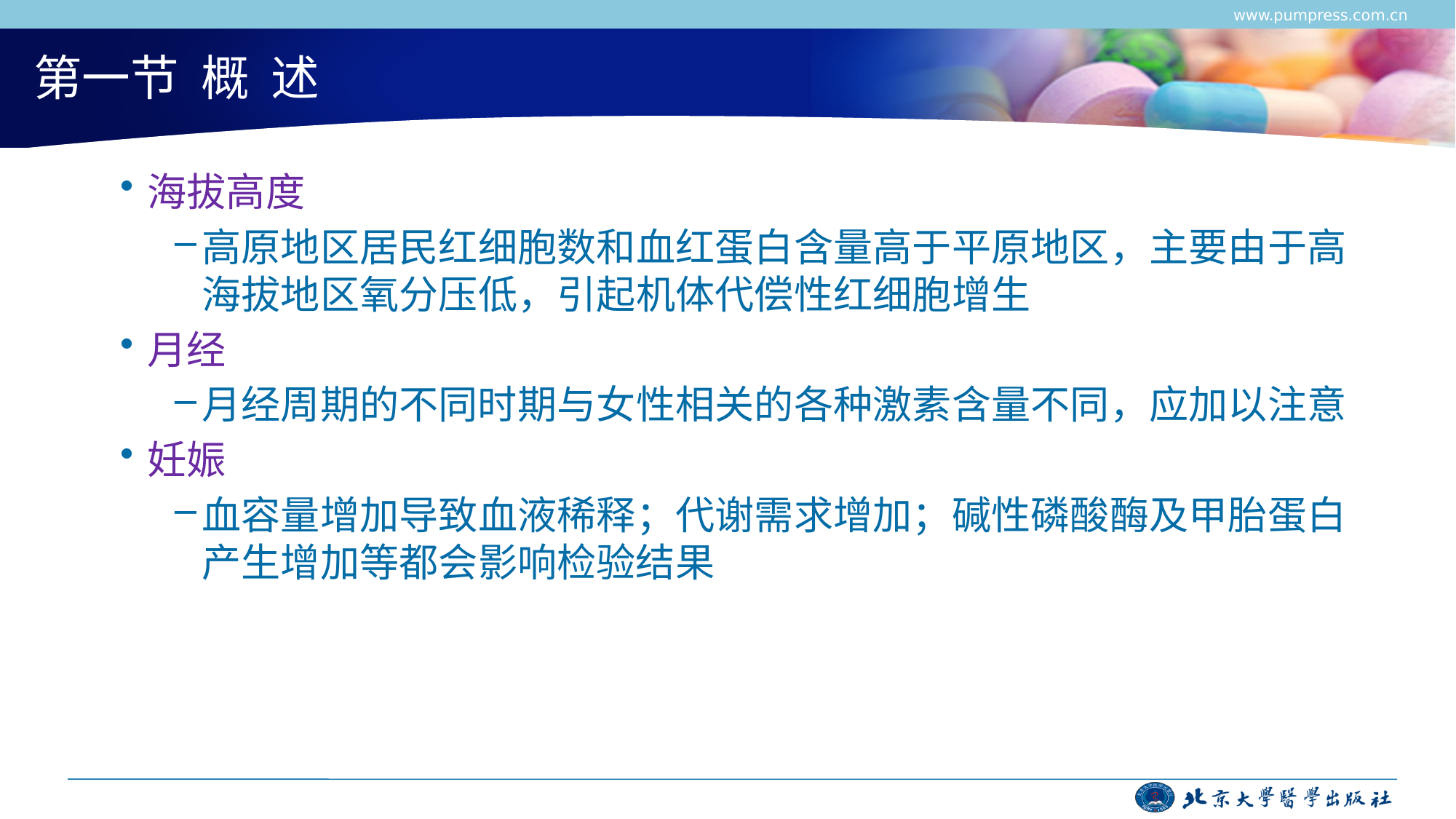

www.pumpress.com.cn
# 第一节  概  述
海拔高度
高原地区居民红细胞数和血红蛋白含量高于平原地区，主要由于高海拔地区氧分压低，引起机体代偿性红细胞增生
月经
月经周期的不同时期与女性相关的各种激素含量不同，应加以注意
妊娠
血容量增加导致血液稀释；代谢需求增加；碱性磷酸酶及甲胎蛋白产生增加等都会影响检验结果